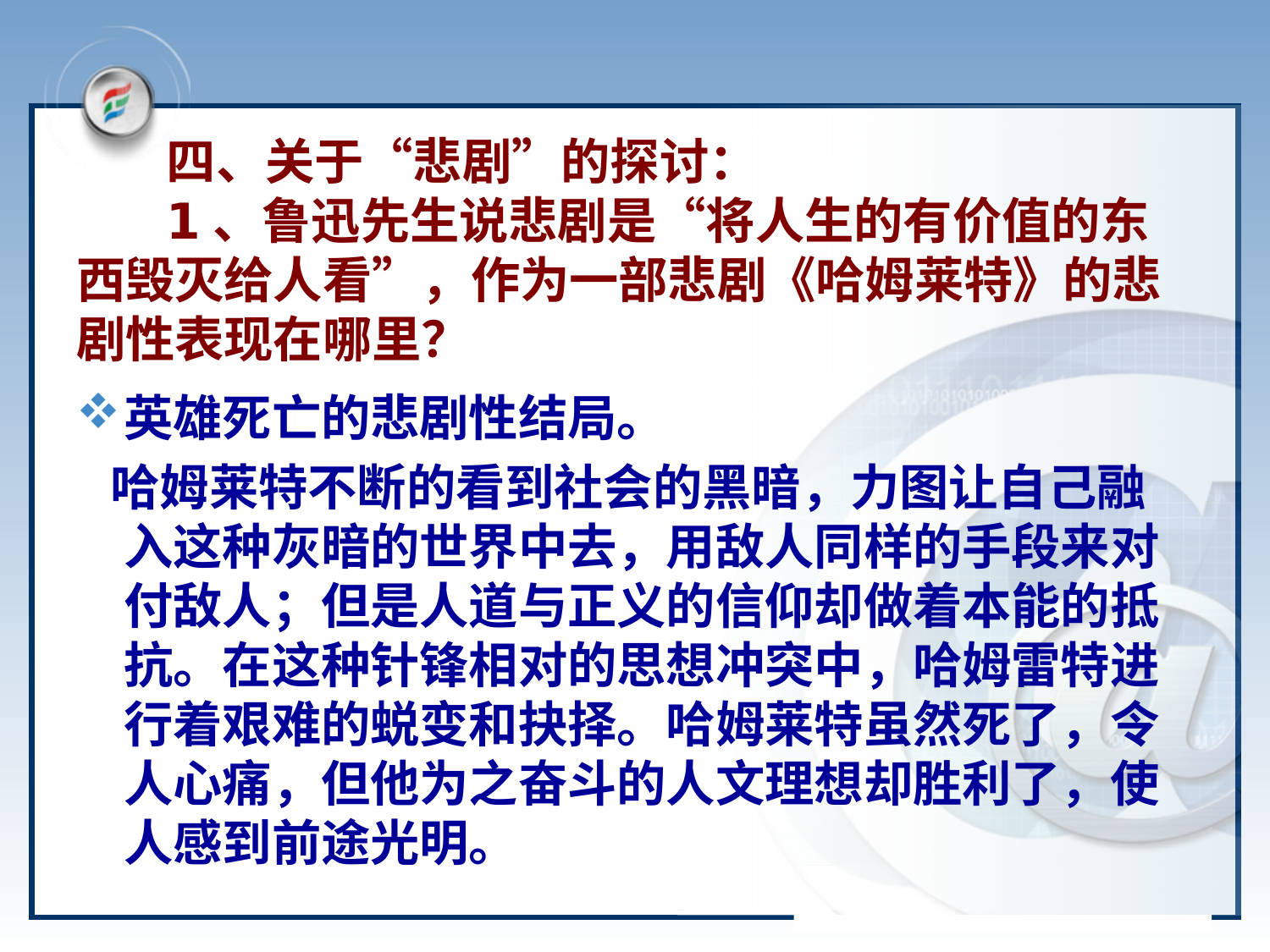

# 四、关于“悲剧”的探讨： 1、鲁迅先生说悲剧是“将人生的有价值的东西毁灭给人看”，作为一部悲剧《哈姆莱特》的悲剧性表现在哪里？
英雄死亡的悲剧性结局。
  哈姆莱特不断的看到社会的黑暗，力图让自己融入这种灰暗的世界中去，用敌人同样的手段来对付敌人；但是人道与正义的信仰却做着本能的抵抗。在这种针锋相对的思想冲突中，哈姆雷特进行着艰难的蜕变和抉择。哈姆莱特虽然死了，令人心痛，但他为之奋斗的人文理想却胜利了，使人感到前途光明。